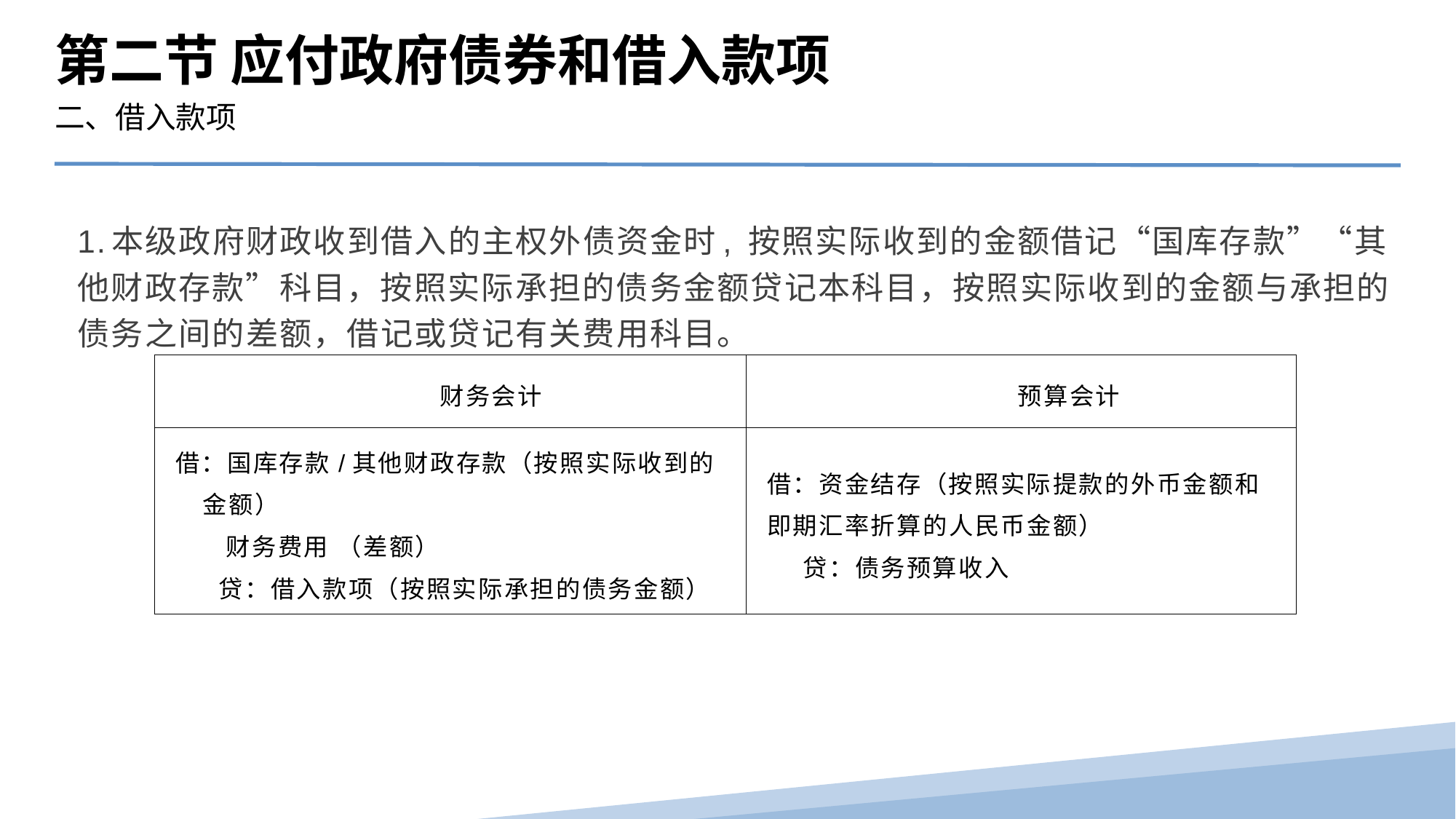

第二节 应付政府债券和借入款项
二、借入款项

1.本级政府财政收到借入的主权外债资金时, 按照实际收到的金额借记“国库存款”“其他财政存款”科目，按照实际承担的债务金额贷记本科目，按照实际收到的金额与承担的债务之间的差额，借记或贷记有关费用科目。

| 财务会计 | 预算会计 |
| --- | --- |
| 借：国库存款/其他财政存款（按照实际收到的金额） 财务费用 （差额） 贷：借入款项（按照实际承担的债务金额） | 借：资金结存（按照实际提款的外币金额和即期汇率折算的人民币金额） 贷：债务预算收入 |